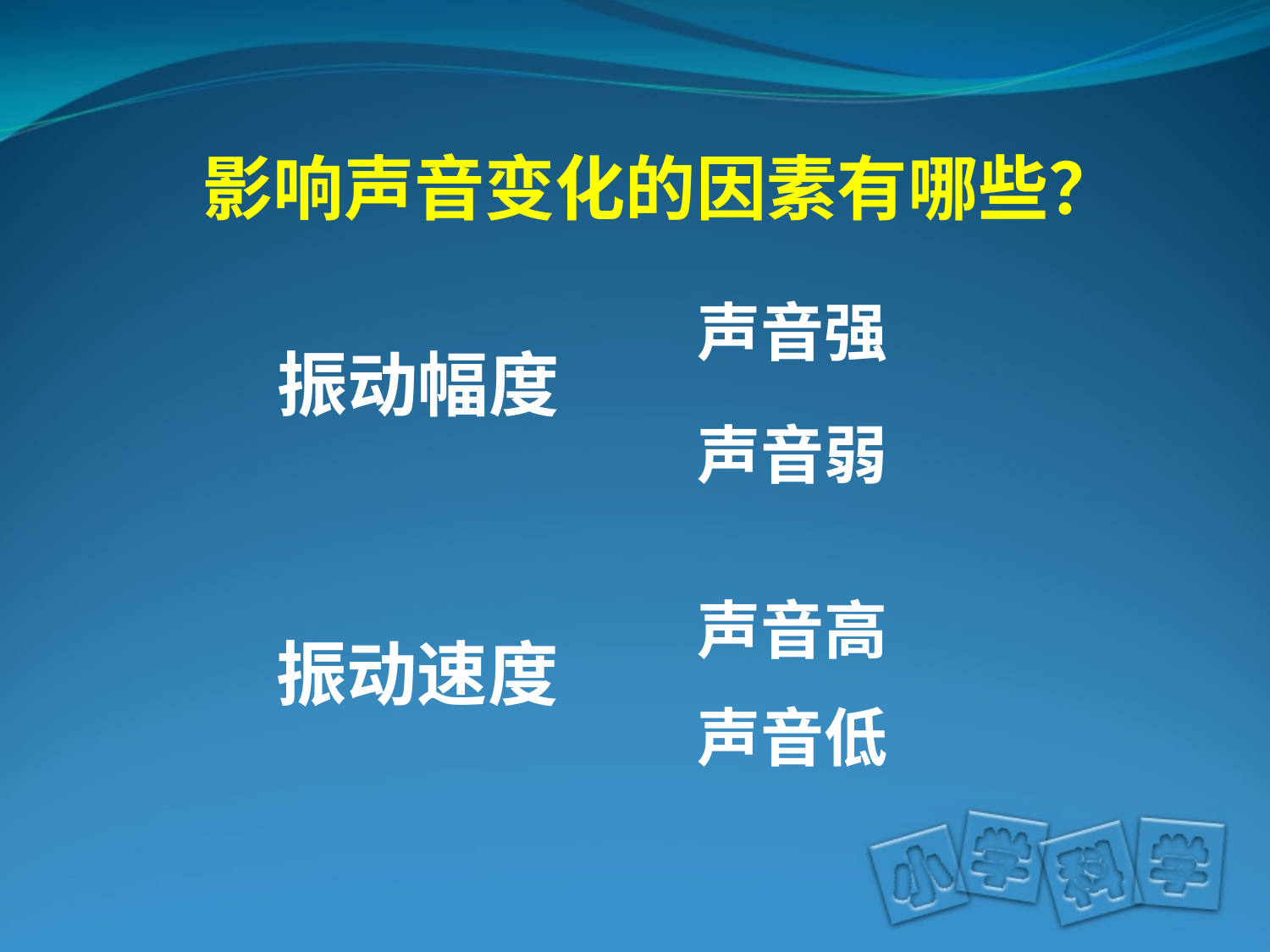

影响声音变化的因素有哪些？

声音强

声音弱
声音高
声音低
振动幅度
振动速度